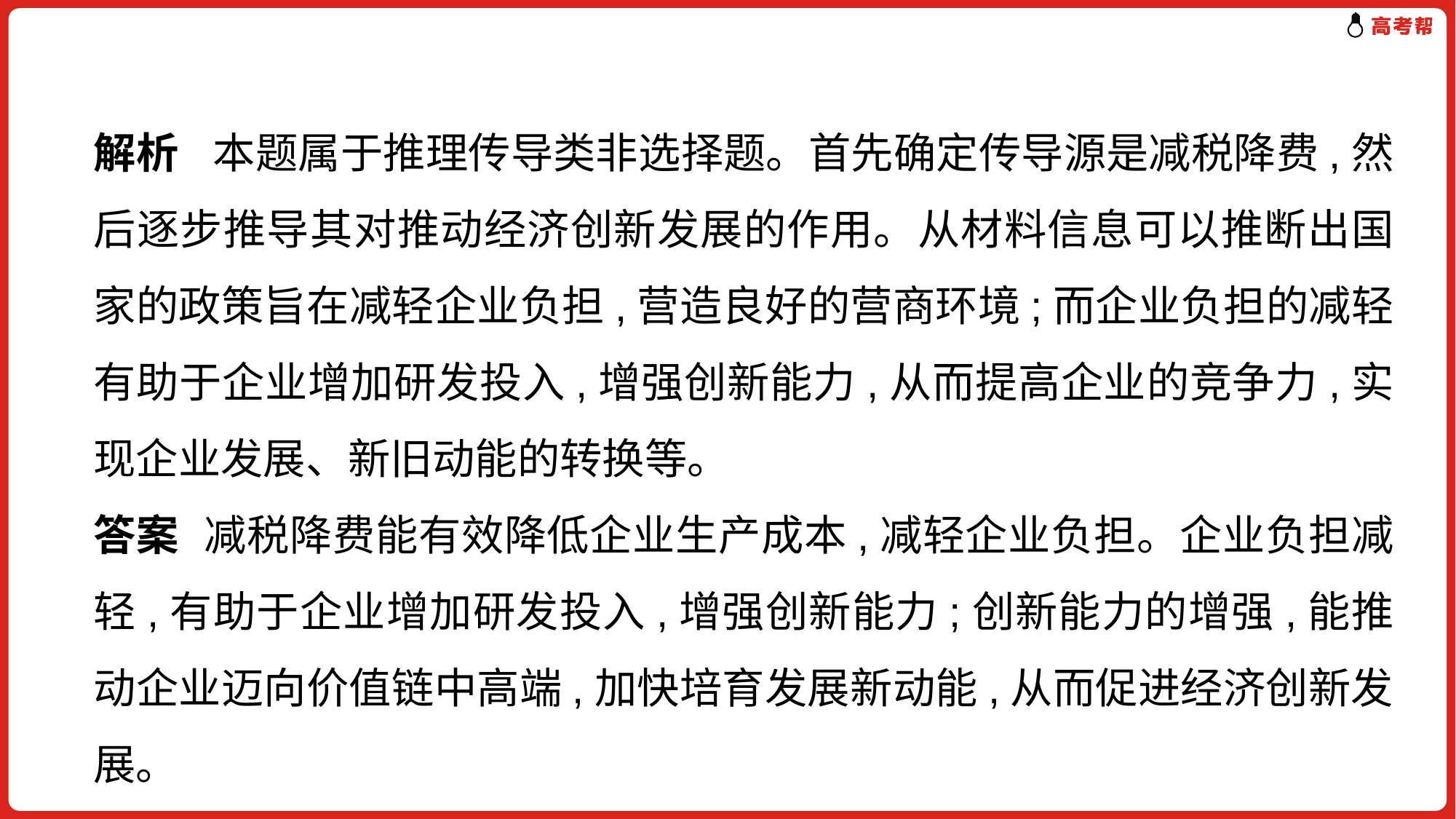

解析	 本题属于推理传导类非选择题。首先确定传导源是减税降费,然后逐步推导其对推动经济创新发展的作用。从材料信息可以推断出国家的政策旨在减轻企业负担,营造良好的营商环境;而企业负担的减轻有助于企业增加研发投入,增强创新能力,从而提高企业的竞争力,实现企业发展、新旧动能的转换等。
答案	减税降费能有效降低企业生产成本,减轻企业负担。企业负担减轻,有助于企业增加研发投入,增强创新能力;创新能力的增强,能推动企业迈向价值链中高端,加快培育发展新动能,从而促进经济创新发展。